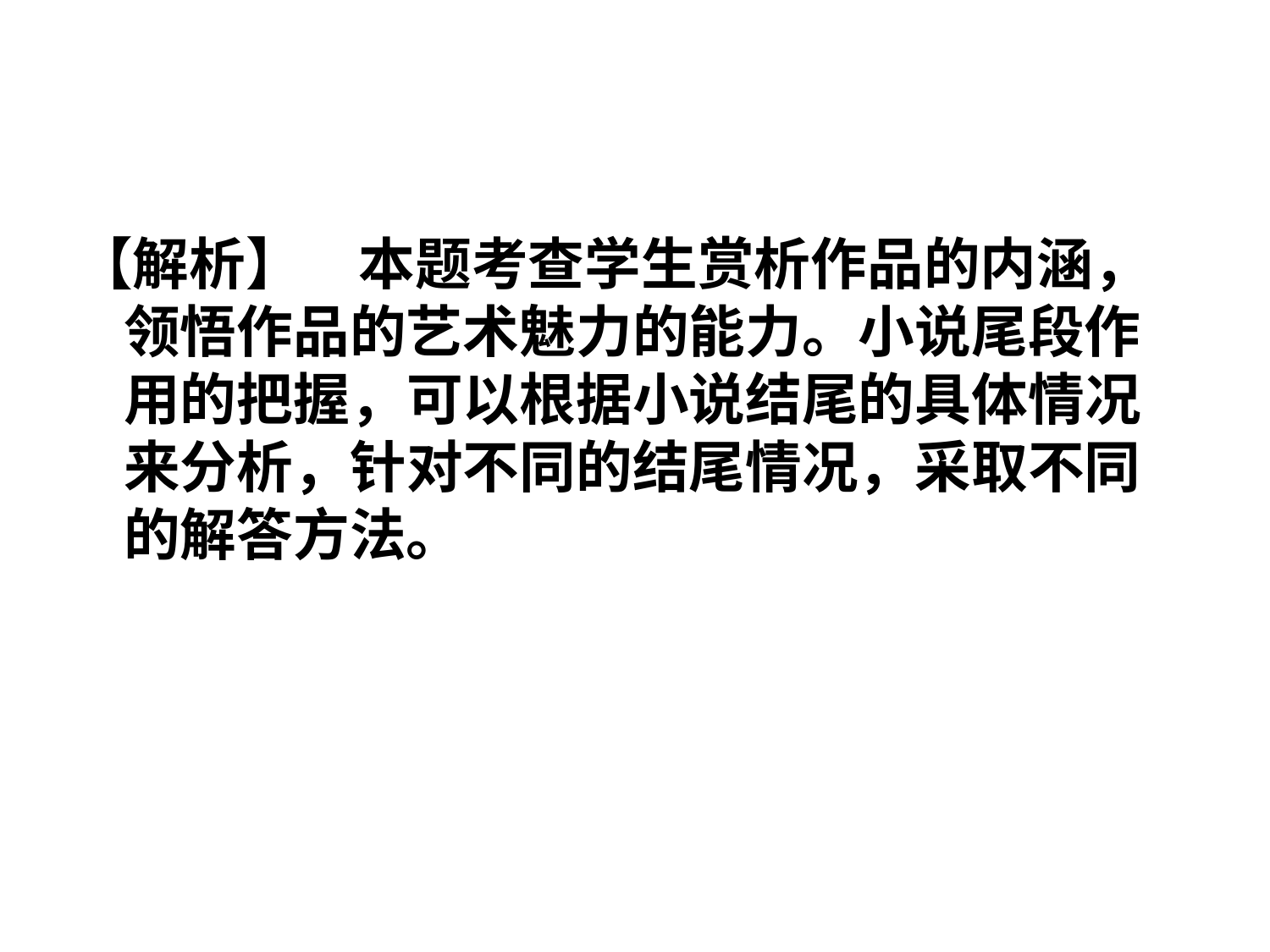

#
【解析】　本题考查学生赏析作品的内涵，领悟作品的艺术魅力的能力。小说尾段作用的把握，可以根据小说结尾的具体情况来分析，针对不同的结尾情况，采取不同的解答方法。